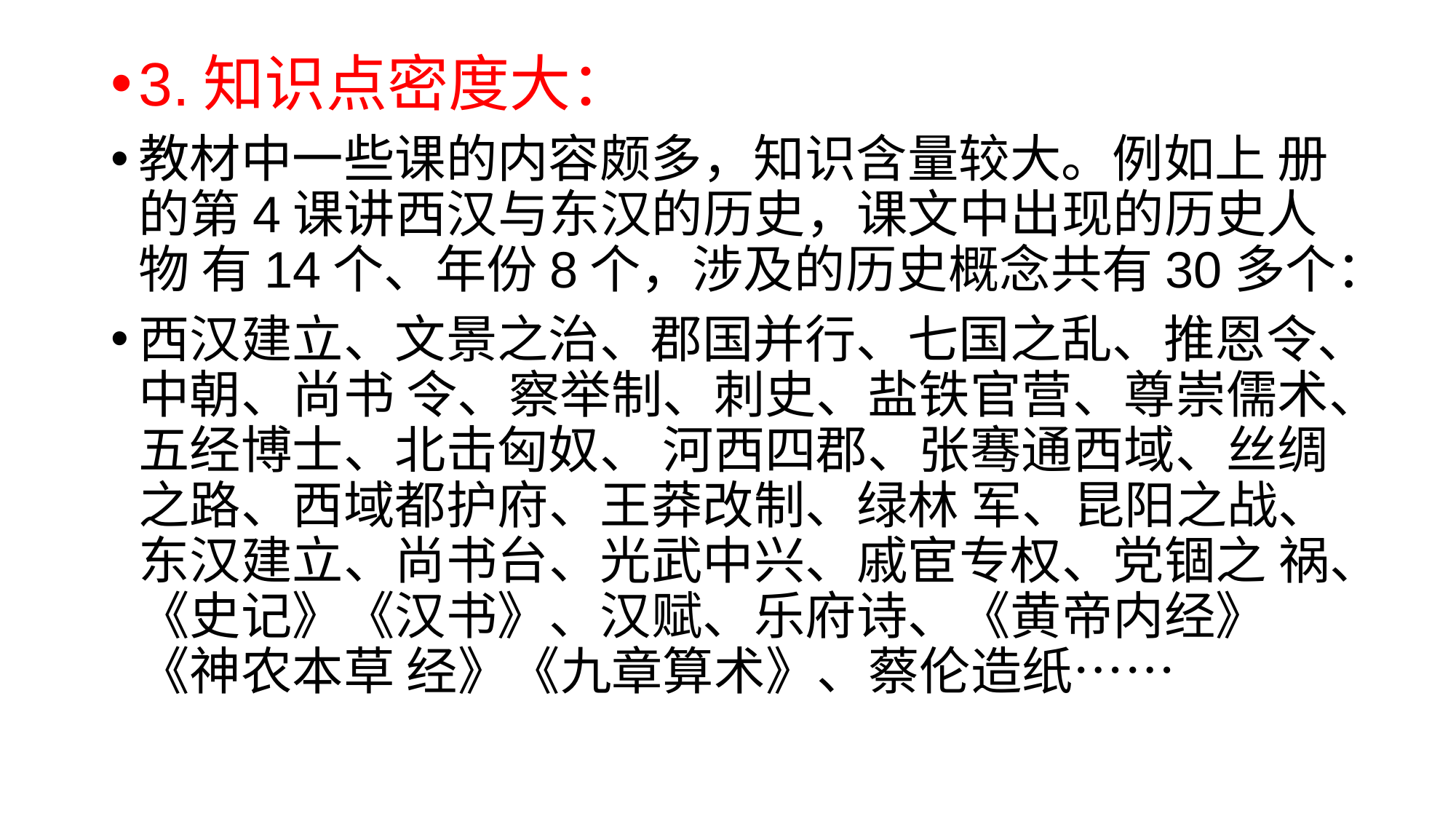

3.知识点密度大：
教材中一些课的内容颇多，知识含量较大。例如上 册的第4课讲西汉与东汉的历史，课文中出现的历史人物 有14个、年份8个，涉及的历史概念共有30多个：
西汉建立、文景之治、郡国并行、七国之乱、推恩令、中朝、尚书 令、察举制、刺史、盐铁官营、尊崇儒术、五经博士、北击匈奴、 河西四郡、张骞通西域、丝绸之路、西域都护府、王莽改制、绿林 军、昆阳之战、东汉建立、尚书台、光武中兴、戚宦专权、党锢之 祸、《史记》《汉书》、汉赋、乐府诗、《黄帝内经》《神农本草 经》《九章算术》、蔡伦造纸……